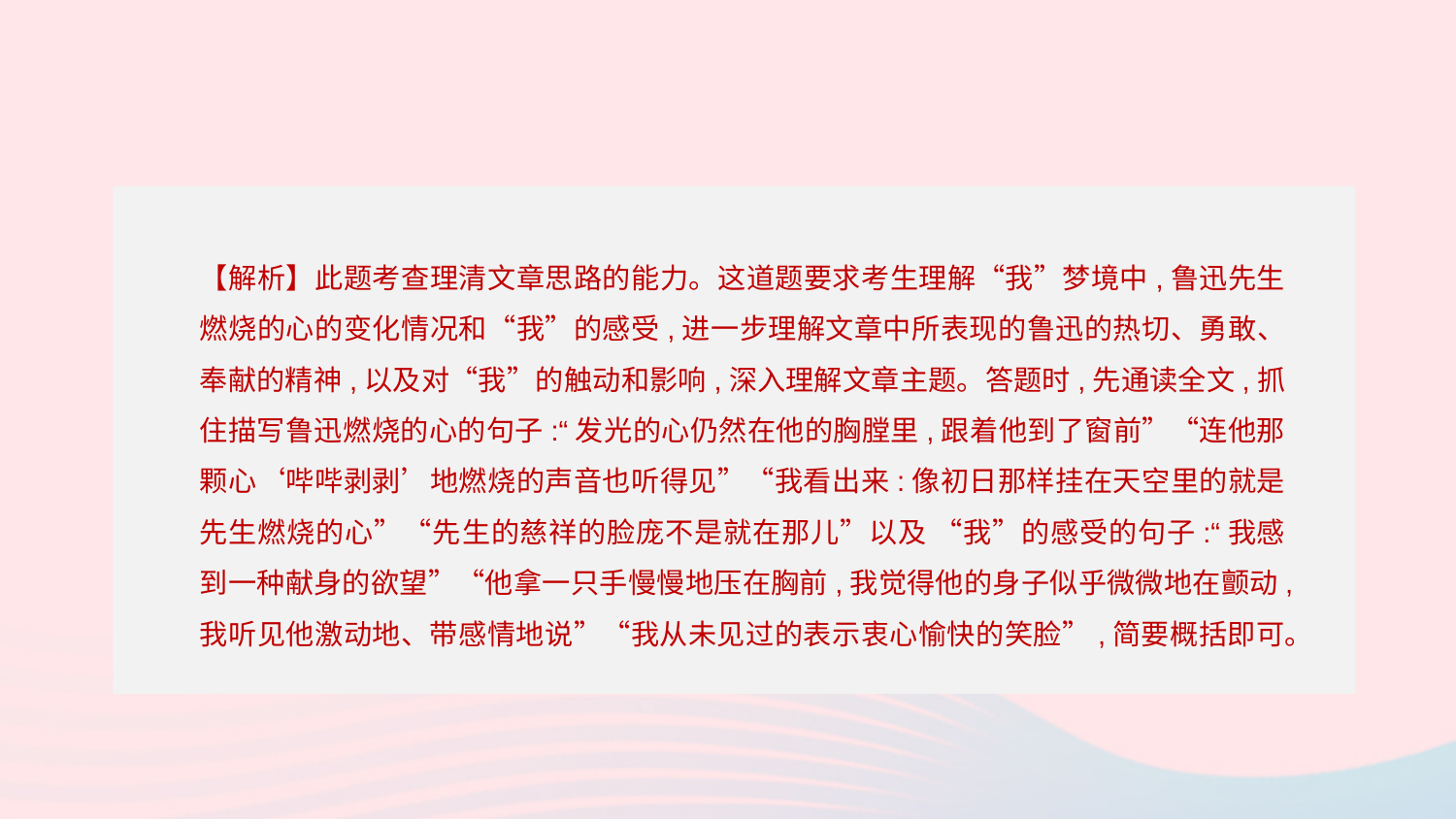

【解析】此题考查理清文章思路的能力。这道题要求考生理解“我”梦境中,鲁迅先生燃烧的心的变化情况和“我”的感受,进一步理解文章中所表现的鲁迅的热切、勇敢、奉献的精神,以及对“我”的触动和影响,深入理解文章主题。答题时,先通读全文,抓住描写鲁迅燃烧的心的句子:“发光的心仍然在他的胸膛里,跟着他到了窗前”“连他那颗心‘哔哔剥剥’地燃烧的声音也听得见”“我看出来:像初日那样挂在天空里的就是先生燃烧的心”“先生的慈祥的脸庞不是就在那儿”以及 “我”的感受的句子:“我感到一种献身的欲望”“他拿一只手慢慢地压在胸前,我觉得他的身子似乎微微地在颤动,我听见他激动地、带感情地说”“我从未见过的表示衷心愉快的笑脸”,简要概括即可。